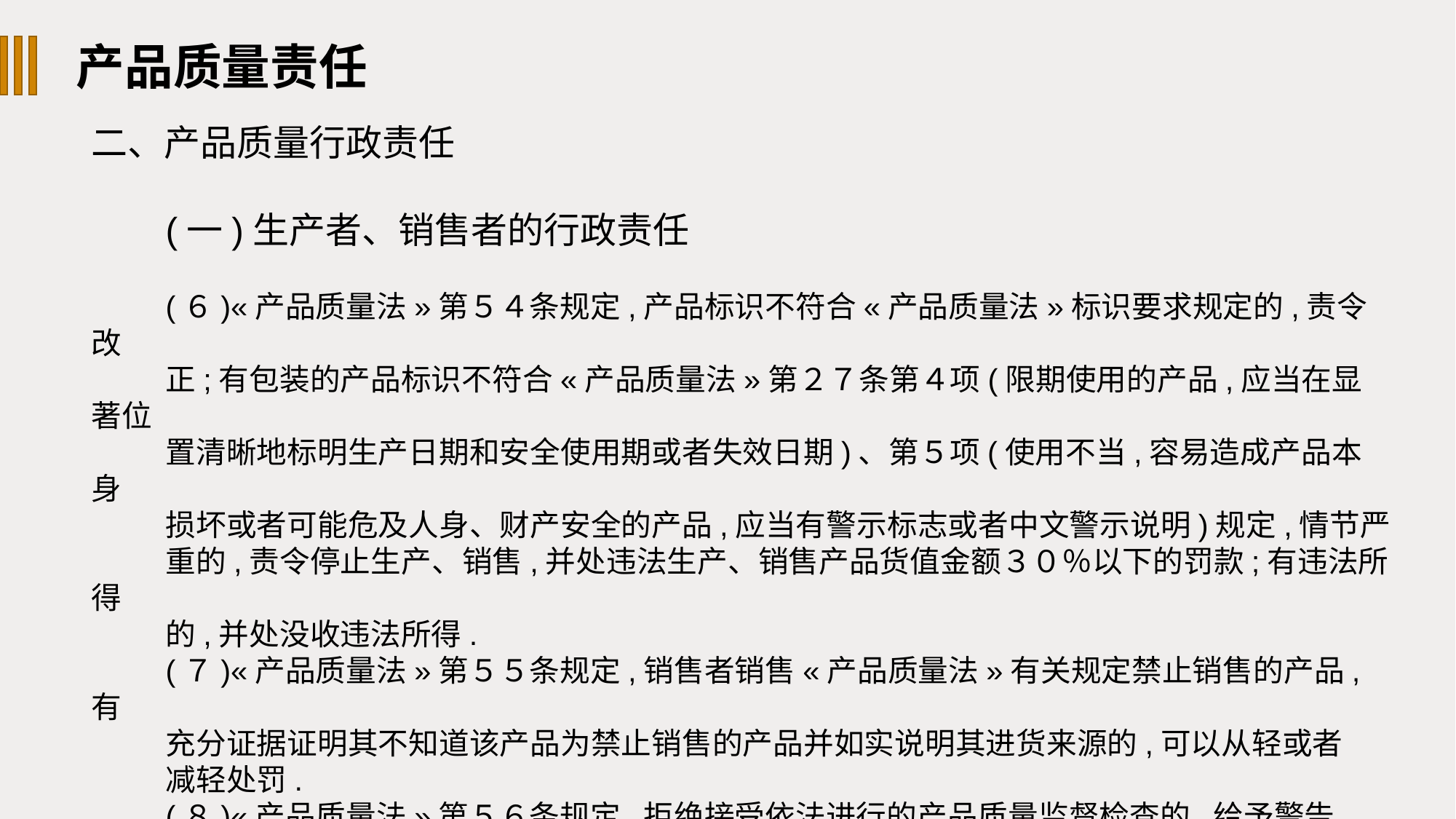

产品质量责任

二、产品质量行政责任

(一)生产者、销售者的行政责任

(６)«产品质量法»第５４条规定,产品标识不符合«产品质量法»标识要求规定的,责令改
正;有包装的产品标识不符合«产品质量法»第２７条第４项(限期使用的产品,应当在显著位
置清晰地标明生产日期和安全使用期或者失效日期)、第５项(使用不当,容易造成产品本身
损坏或者可能危及人身、财产安全的产品,应当有警示标志或者中文警示说明)规定,情节严
重的,责令停止生产、销售,并处违法生产、销售产品货值金额３０％以下的罚款;有违法所得
的,并处没收违法所得.
(７)«产品质量法»第５５条规定,销售者销售«产品质量法»有关规定禁止销售的产品,有
充分证据证明其不知道该产品为禁止销售的产品并如实说明其进货来源的,可以从轻或者
减轻处罚.
(８)«产品质量法»第５６条规定,拒绝接受依法进行的产品质量监督检查的,给予警告,
责令改正;拒不改正的,责令停业整顿;情节特别严重的,吊销营业执照.